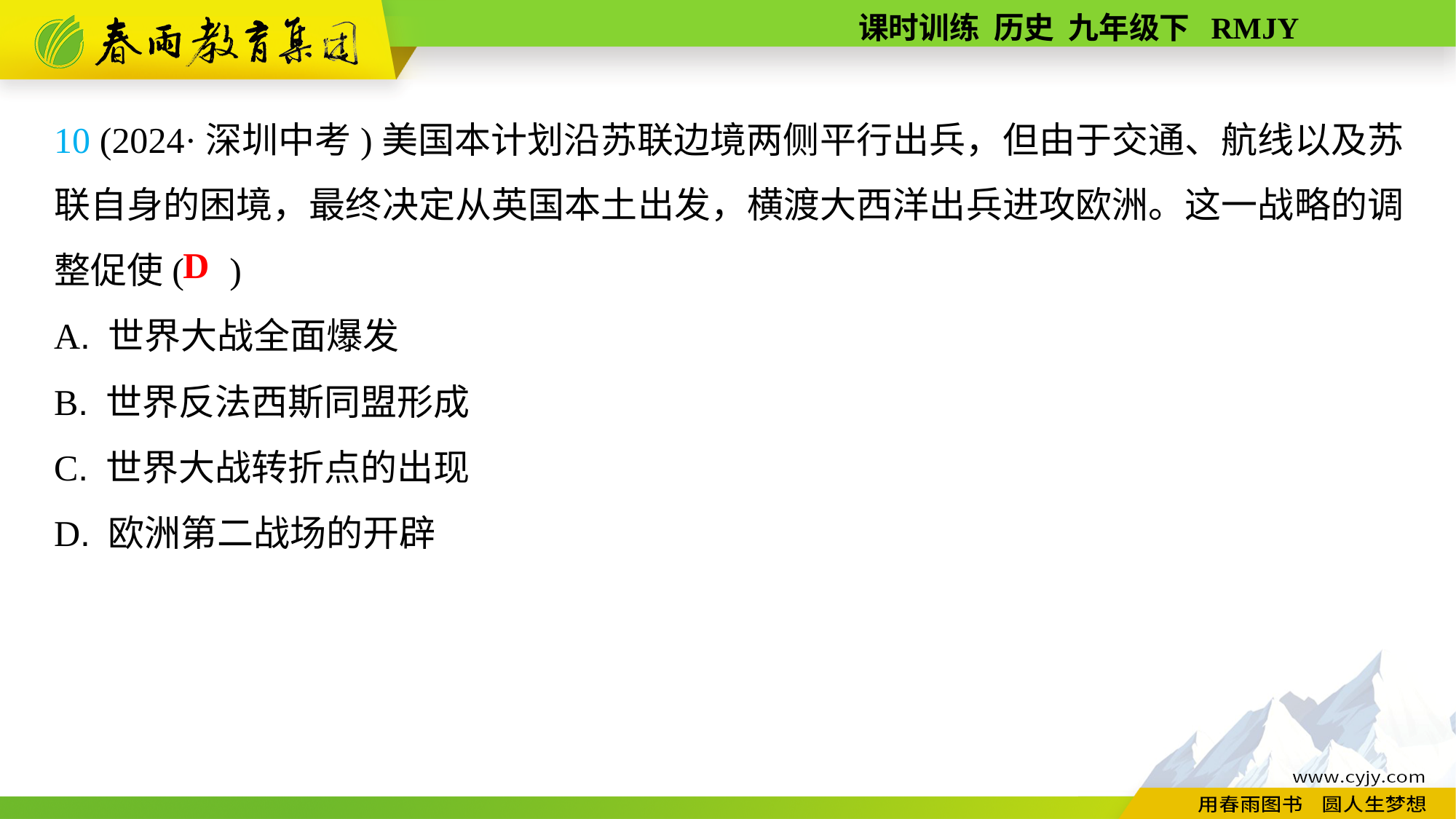

10 (2024·深圳中考)美国本计划沿苏联边境两侧平行出兵，但由于交通、航线以及苏联自身的困境，最终决定从英国本土出发，横渡大西洋出兵进攻欧洲。这一战略的调整促使(     )
A. 世界大战全面爆发
B. 世界反法西斯同盟形成
C. 世界大战转折点的出现
D. 欧洲第二战场的开辟
D